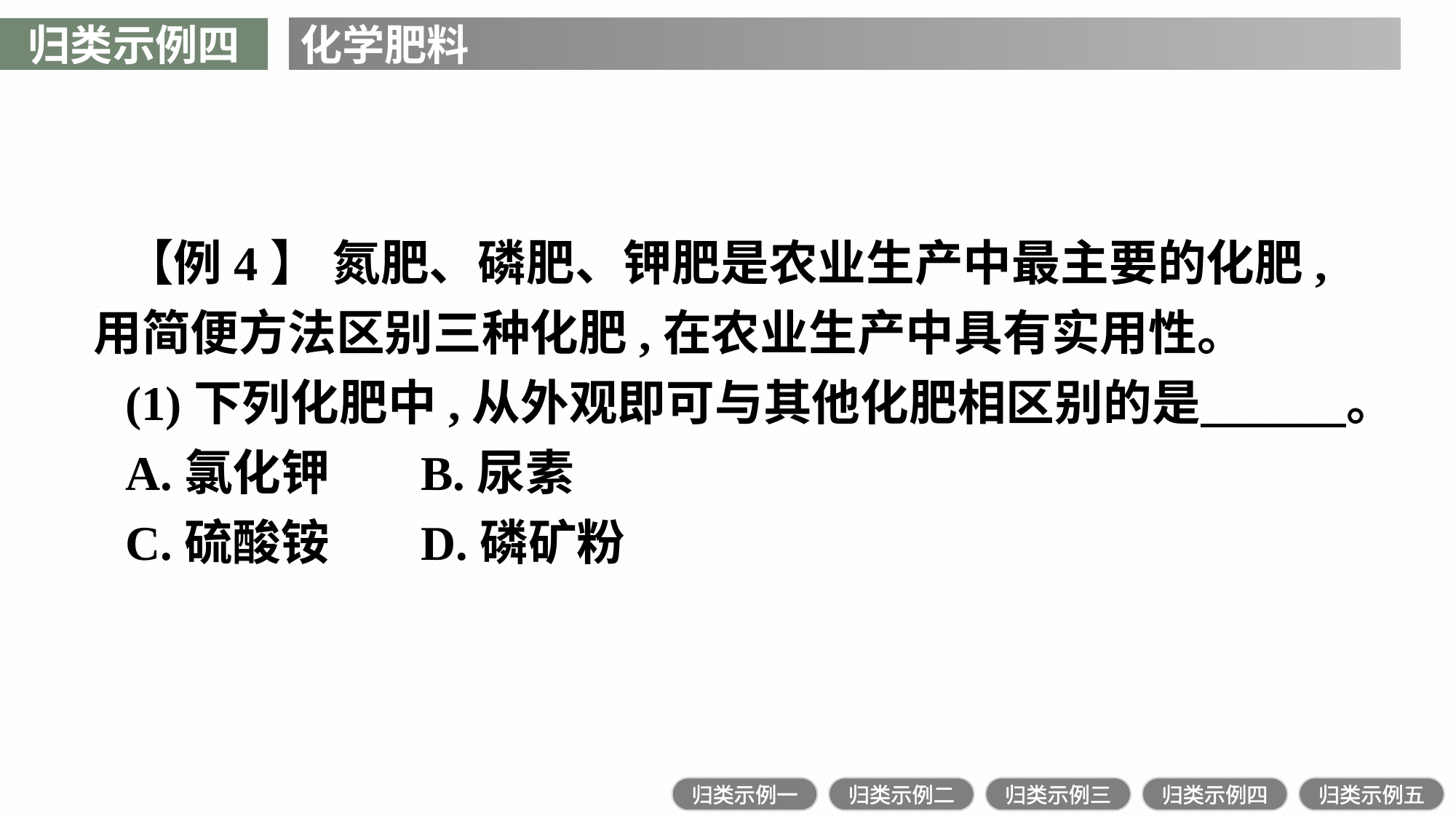

归类示例四
化学肥料

【例4】 氮肥、磷肥、钾肥是农业生产中最主要的化肥,用简便方法区别三种化肥,在农业生产中具有实用性。
(1)下列化肥中,从外观即可与其他化肥相区别的是　　　。
A.氯化钾	B.尿素
C.硫酸铵	D.磷矿粉